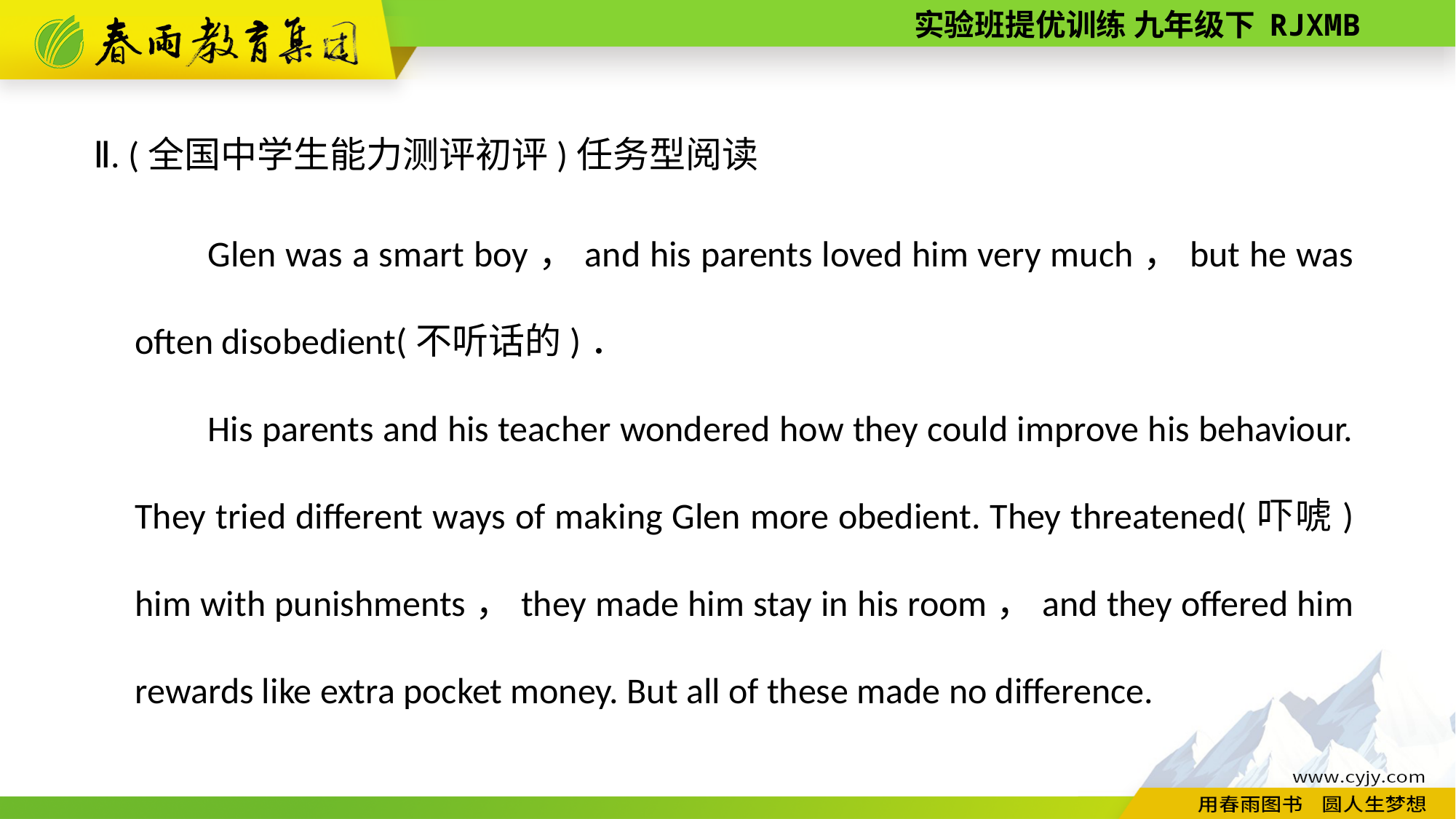

Ⅱ. (全国中学生能力测评初评)任务型阅读
Glen was a smart boy，and his parents loved him very much，but he was often disobedient(不听话的)．
His parents and his teacher wondered how they could improve his behaviour. They tried different ways of making Glen more obedient. They threatened(吓唬) him with punishments，they made him stay in his room，and they offered him rewards like extra pocket money. But all of these made no difference.